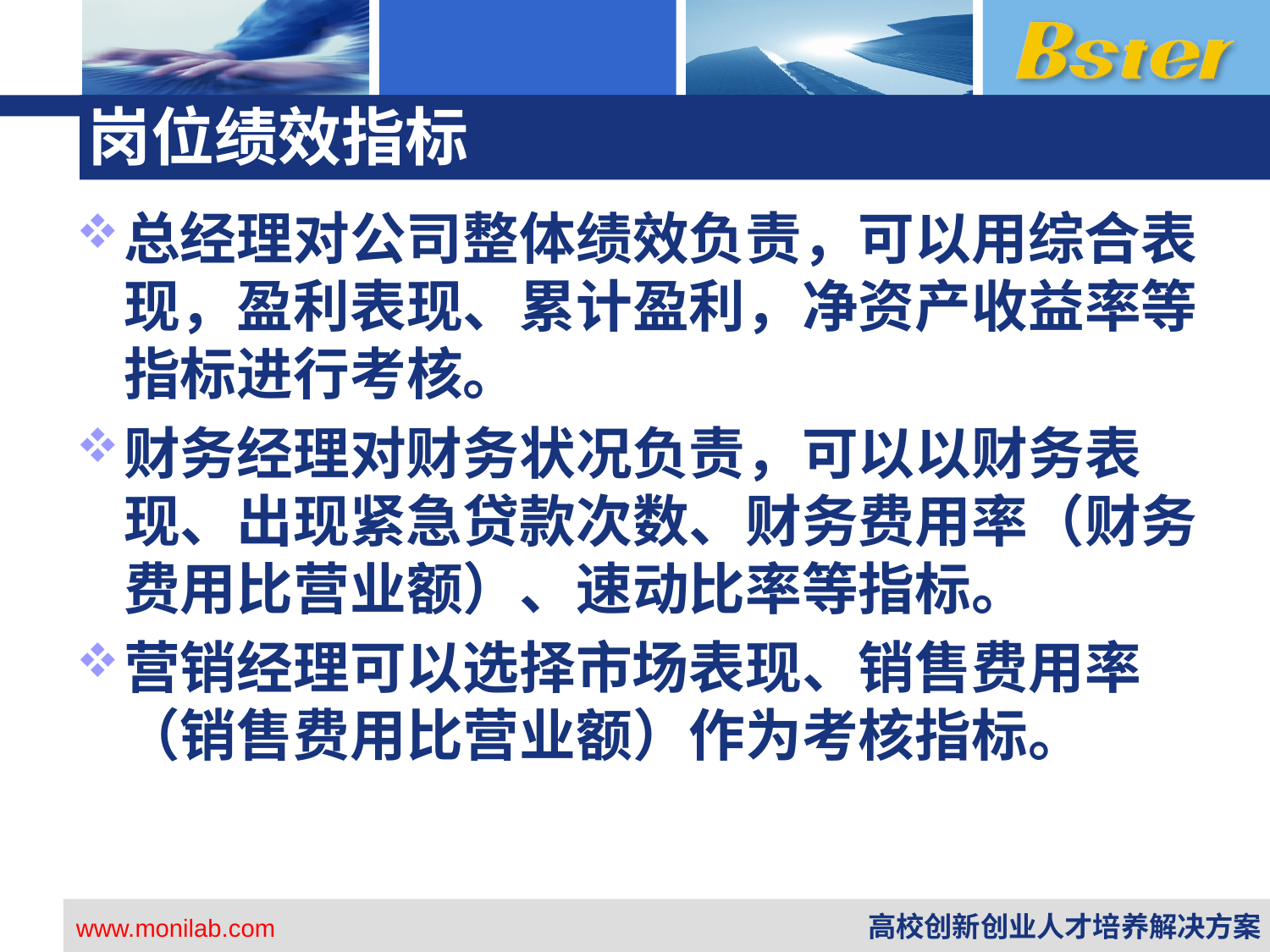

# 岗位绩效指标
总经理对公司整体绩效负责，可以用综合表现，盈利表现、累计盈利，净资产收益率等指标进行考核。
财务经理对财务状况负责，可以以财务表现、出现紧急贷款次数、财务费用率（财务费用比营业额）、速动比率等指标。
营销经理可以选择市场表现、销售费用率（销售费用比营业额）作为考核指标。